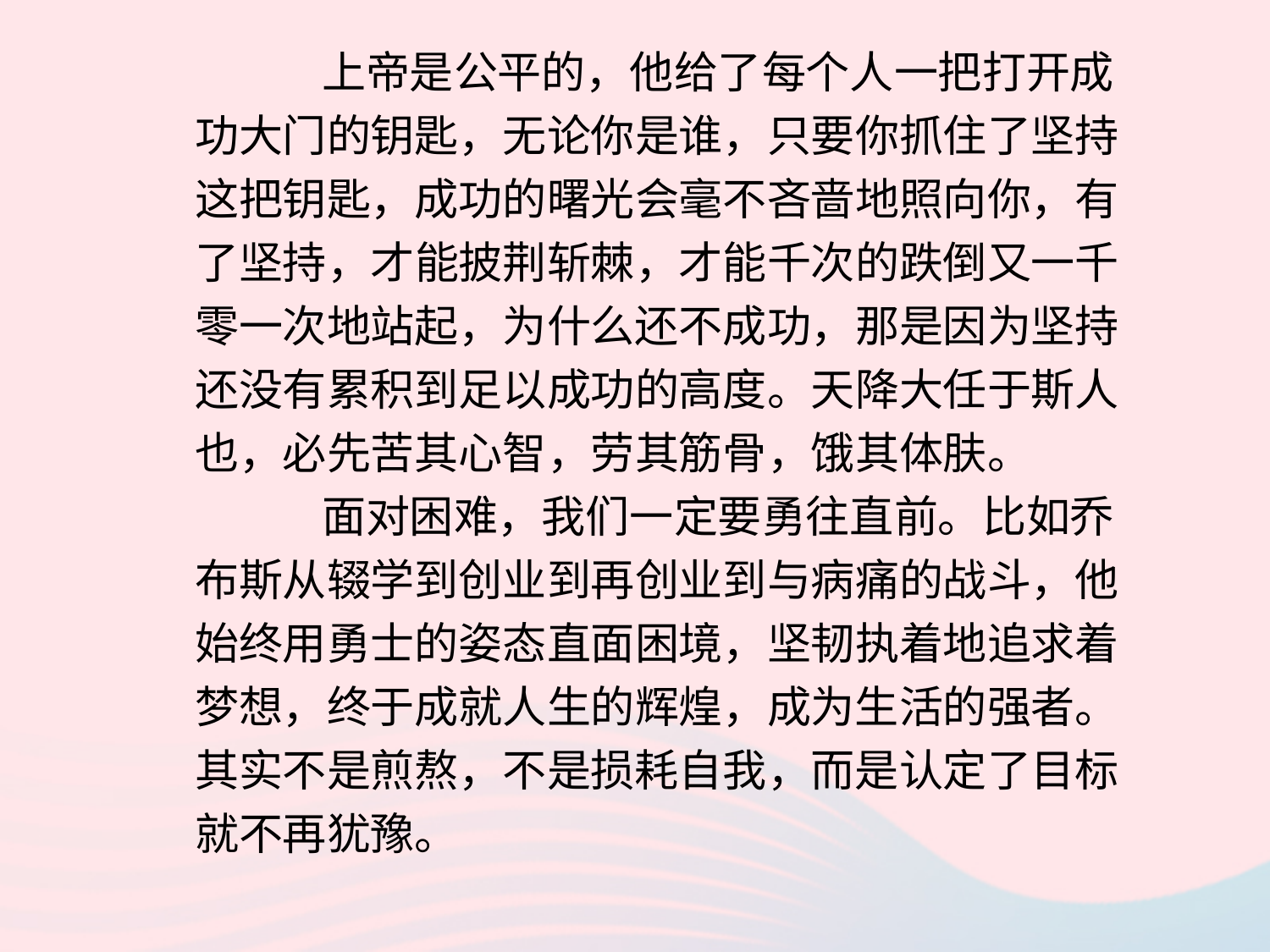

上帝是公平的，他给了每个人一把打开成功大门的钥匙，无论你是谁，只要你抓住了坚持这把钥匙，成功的曙光会毫不吝啬地照向你，有了坚持，才能披荆斩棘，才能千次的跌倒又一千零一次地站起，为什么还不成功，那是因为坚持还没有累积到足以成功的高度。天降大任于斯人也，必先苦其心智，劳其筋骨，饿其体肤。
	面对困难，我们一定要勇往直前。比如乔布斯从辍学到创业到再创业到与病痛的战斗，他始终用勇士的姿态直面困境，坚韧执着地追求着梦想，终于成就人生的辉煌，成为生活的强者。其实不是煎熬，不是损耗自我，而是认定了目标就不再犹豫。